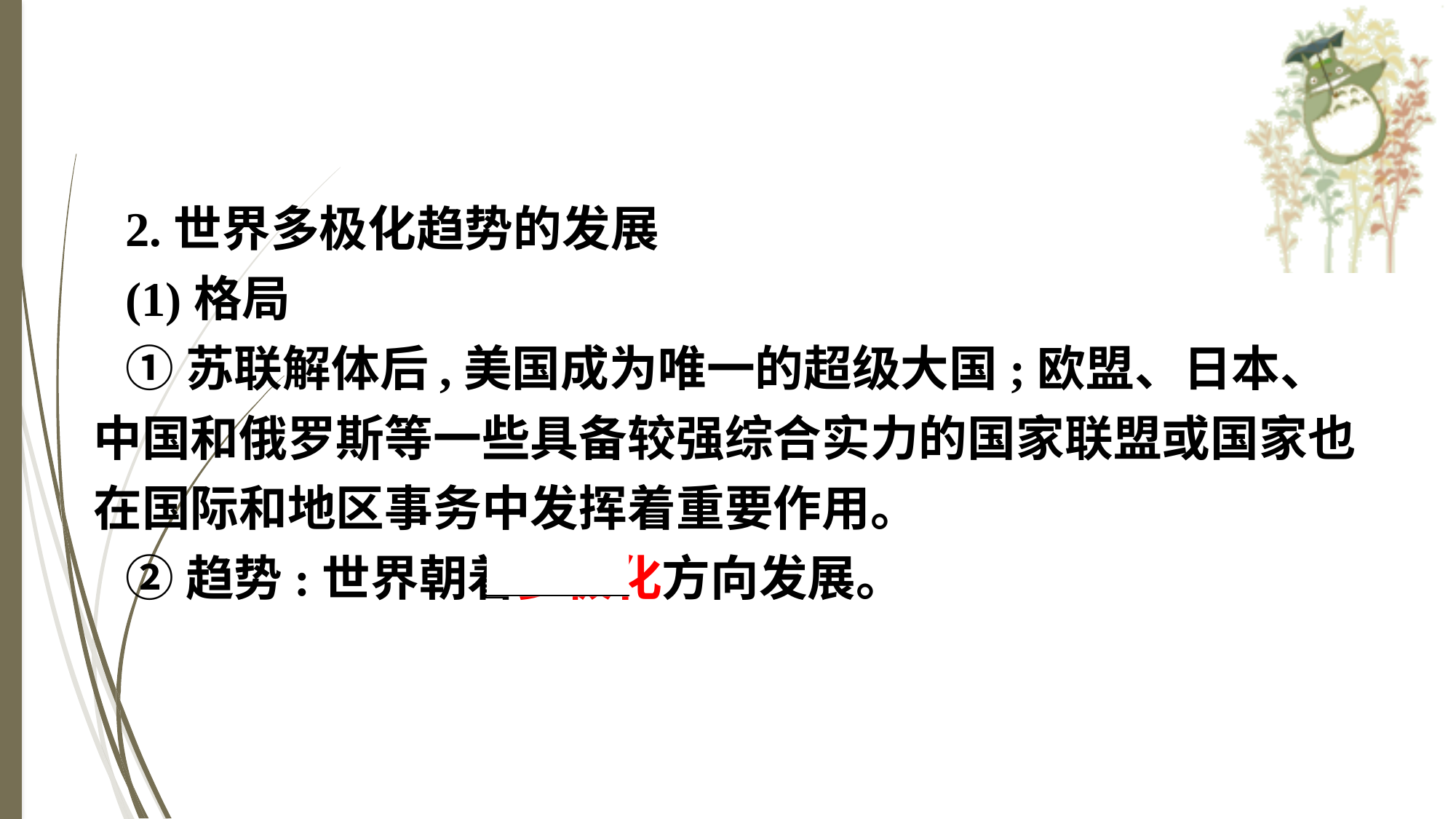

2.世界多极化趋势的发展
(1)格局
①苏联解体后,美国成为唯一的超级大国;欧盟、日本、中国和俄罗斯等一些具备较强综合实力的国家联盟或国家也在国际和地区事务中发挥着重要作用。
②趋势:世界朝着多极化方向发展。